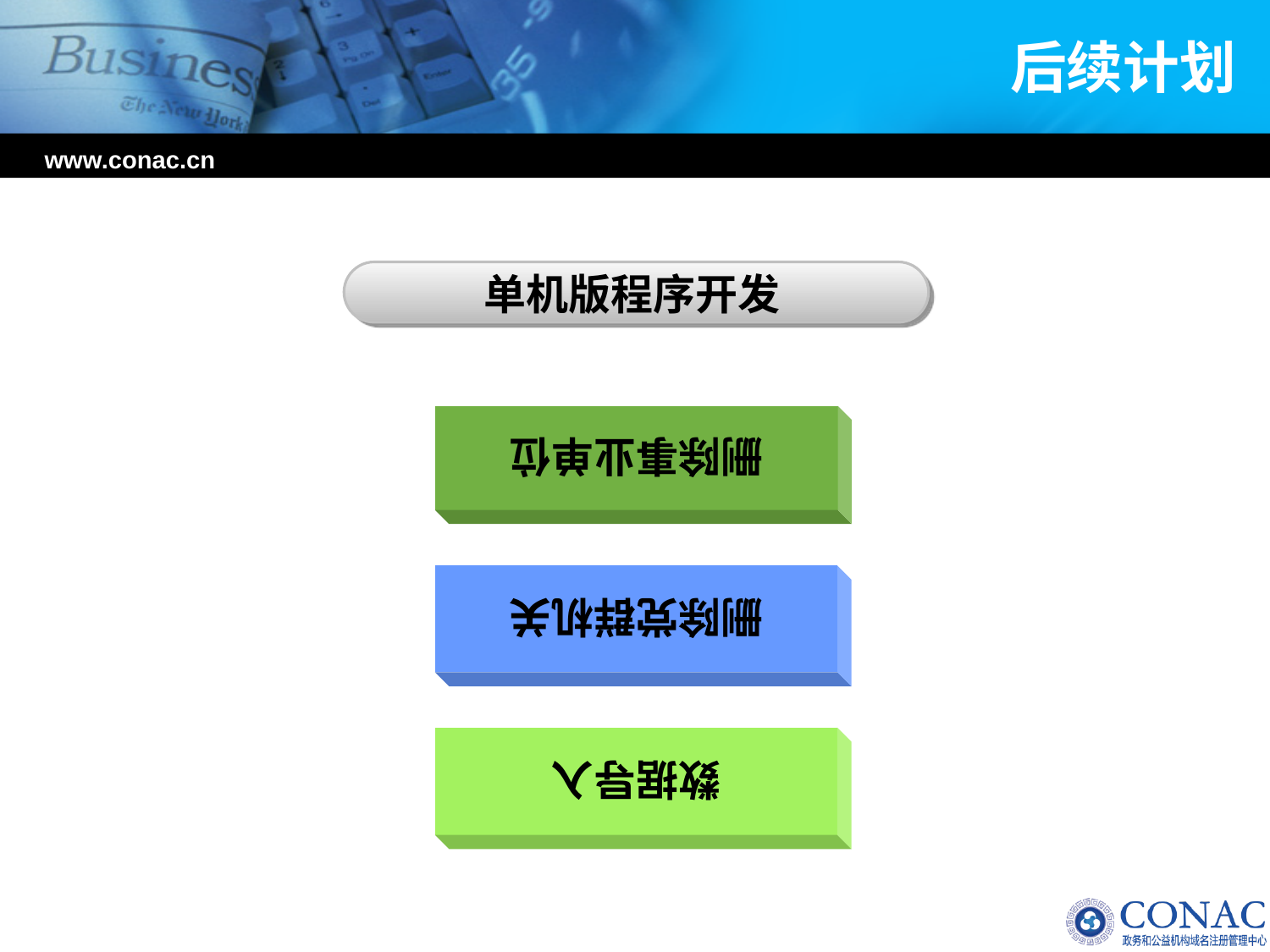

# 后续计划
www.conac.cn

单机版程序开发
删除事业单位
删除党群机关
数据导入